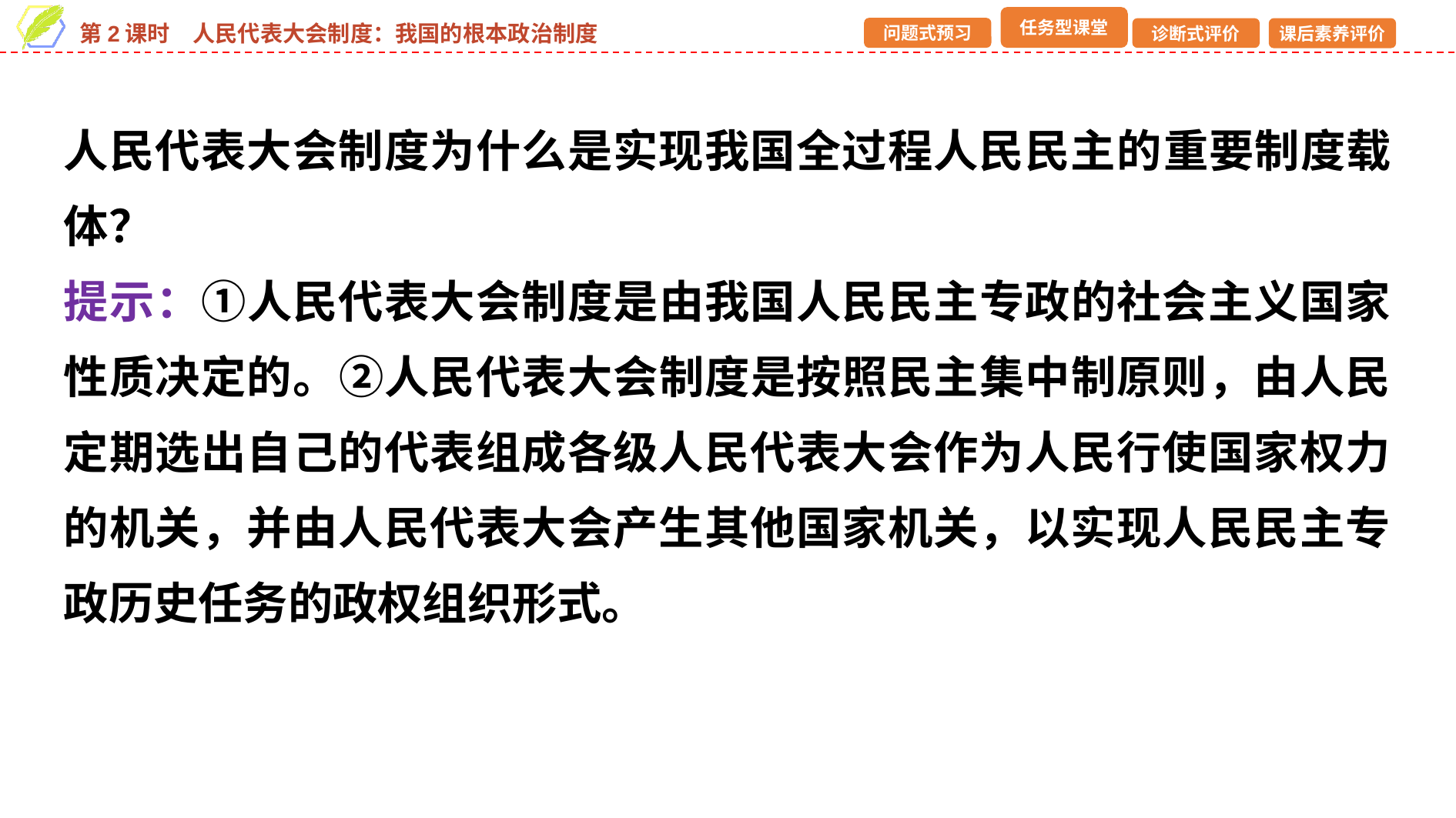

人民代表大会制度为什么是实现我国全过程人民民主的重要制度载体？
提示：①人民代表大会制度是由我国人民民主专政的社会主义国家性质决定的。②人民代表大会制度是按照民主集中制原则，由人民定期选出自己的代表组成各级人民代表大会作为人民行使国家权力的机关，并由人民代表大会产生其他国家机关，以实现人民民主专政历史任务的政权组织形式。